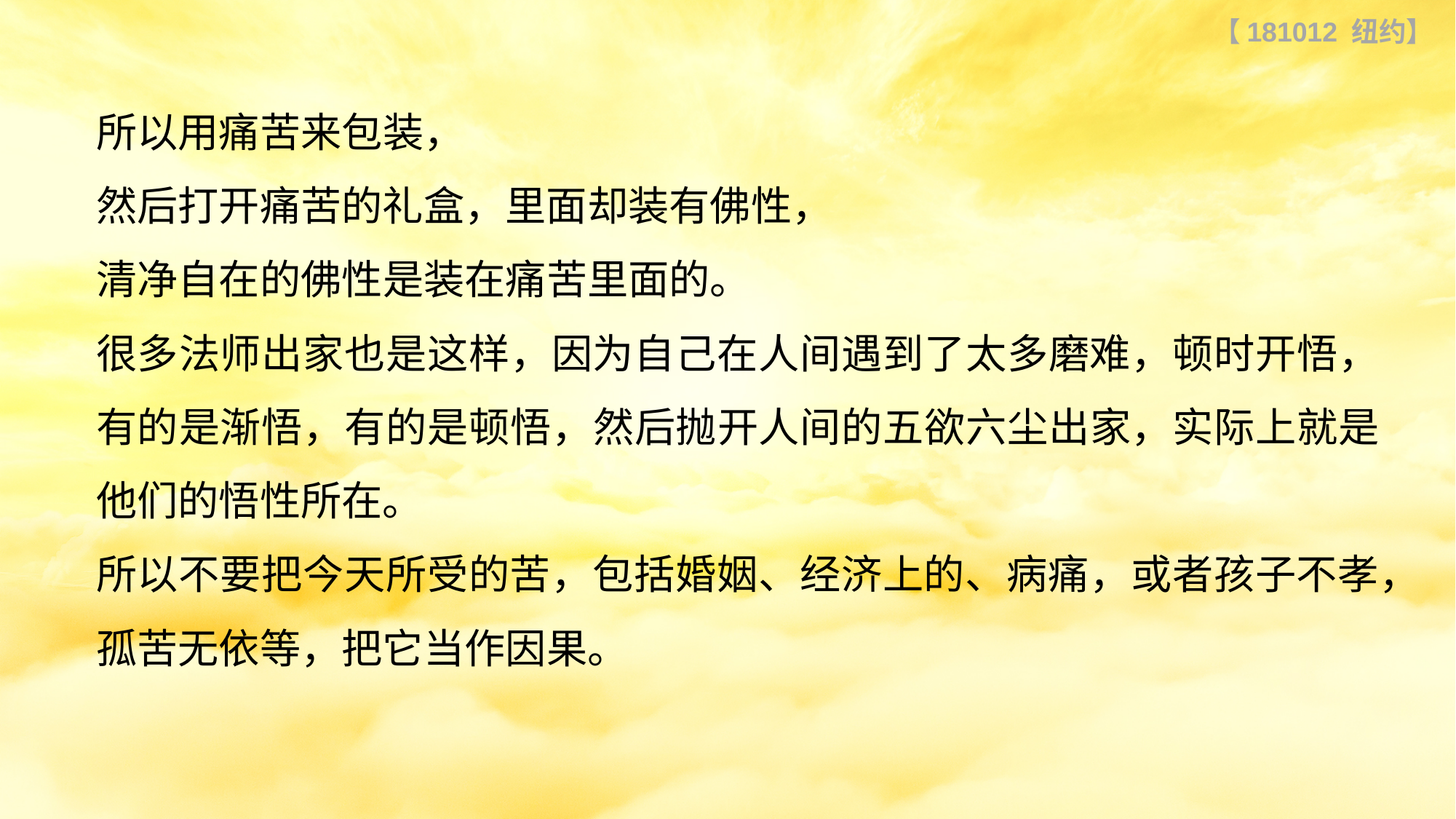

【181012 纽约】
所以用痛苦来包装，
然后打开痛苦的礼盒，里面却装有佛性，
清净自在的佛性是装在痛苦里面的。
很多法师出家也是这样，因为自己在人间遇到了太多磨难，顿时开悟，有的是渐悟，有的是顿悟，然后抛开人间的五欲六尘出家，实际上就是他们的悟性所在。
所以不要把今天所受的苦，包括婚姻、经济上的、病痛，或者孩子不孝，孤苦无依等，把它当作因果。